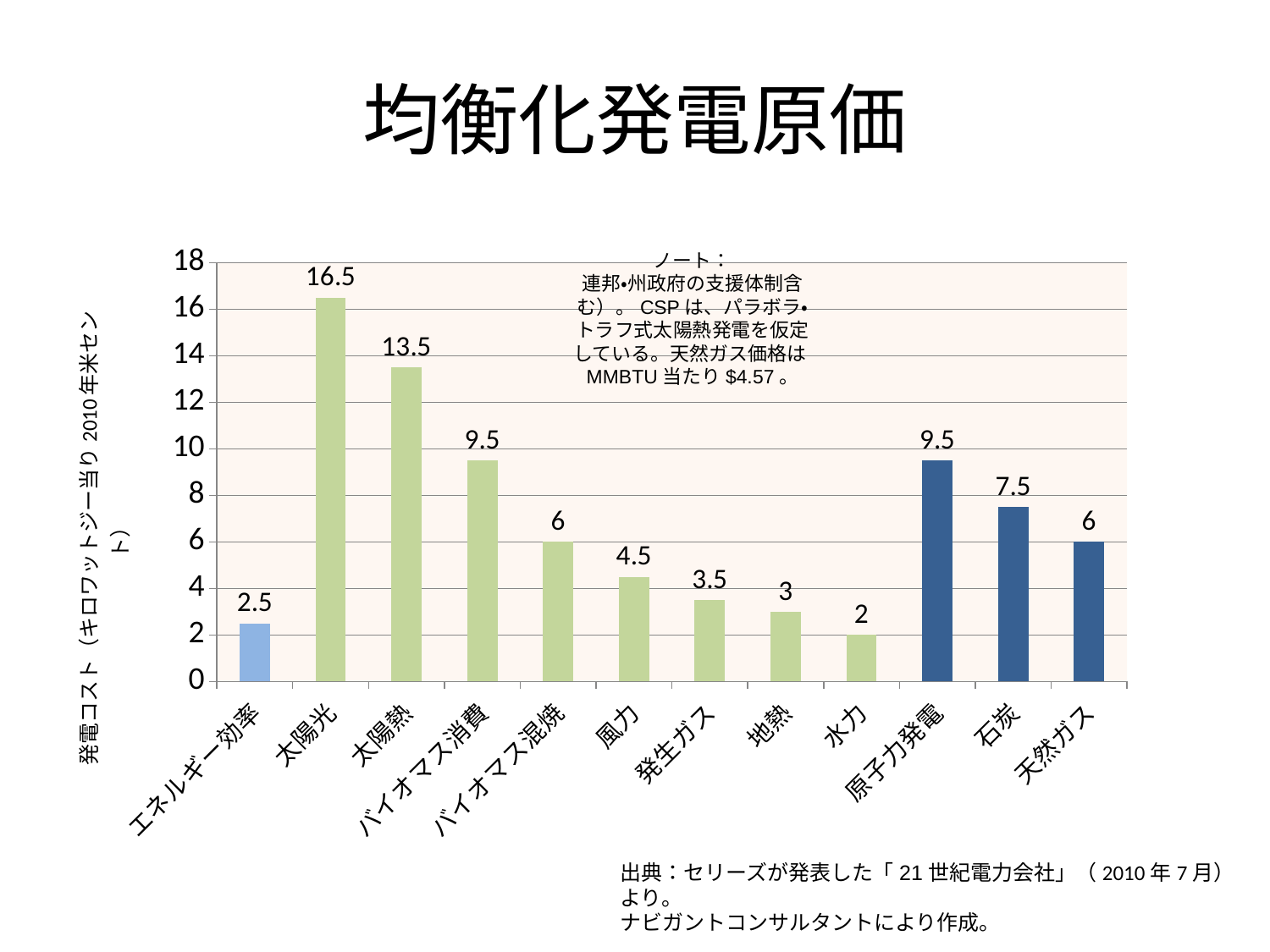

# 均衡化発電原価

### Chart

| Category | 系列 1 |
|---|---|
| エネルギー効率 | 2.5 |
| 太陽光 | 16.5 |
| 太陽熱 | 13.5 |
| バイオマス消費 | 9.5 |
| バイオマス混焼 | 6.0 |
| 風力 | 4.5 |
| 発生ガス | 3.5 |
| 地熱 | 3.0 |
| 水力 | 2.0 |
| 原子力発電 | 9.5 |
| 石炭 | 7.5 |
| 天然ガス | 6.0 |
ノート：
連邦・州政府の支援体制含む）。CSPは、パラボラ・トラフ式太陽熱発電を仮定している。天然ガス価格はMMBTU当たり$4.57。

出典：セリーズが発表した「21世紀電力会社」（2010年7月）より。
ナビガントコンサルタントにより作成。